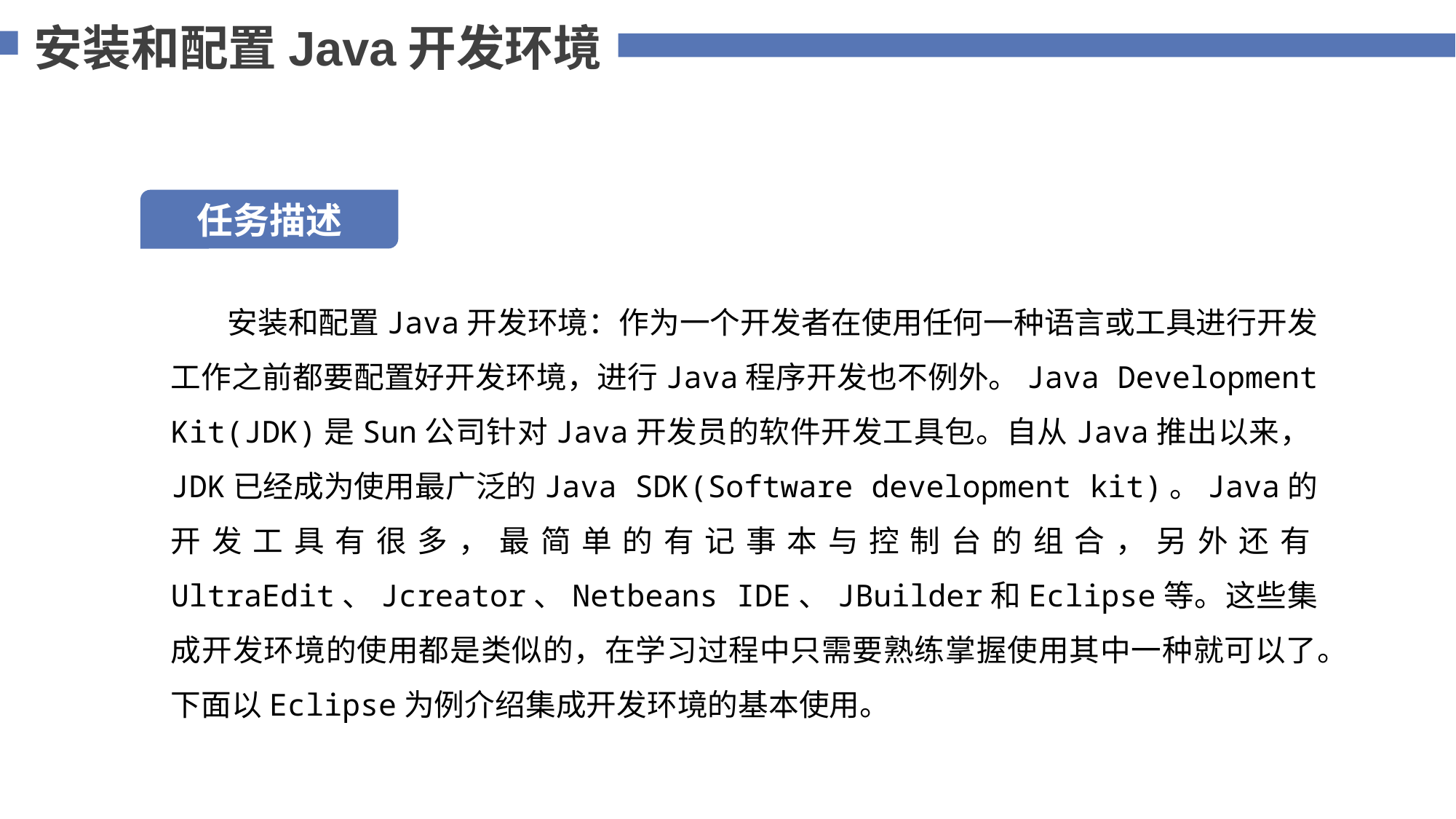

安装和配置Java开发环境

任务描述
        安装和配置Java开发环境：作为一个开发者在使用任何一种语言或工具进行开发工作之前都要配置好开发环境，进行Java程序开发也不例外。Java Development Kit(JDK)是Sun公司针对Java开发员的软件开发工具包。自从Java推出以来，JDK已经成为使用最广泛的Java SDK(Software development kit)。Java的开发工具有很多，最简单的有记事本与控制台的组合，另外还有UltraEdit、Jcreator、Netbeans IDE、JBuilder和Eclipse等。这些集成开发环境的使用都是类似的，在学习过程中只需要熟练掌握使用其中一种就可以了。下面以Eclipse为例介绍集成开发环境的基本使用。